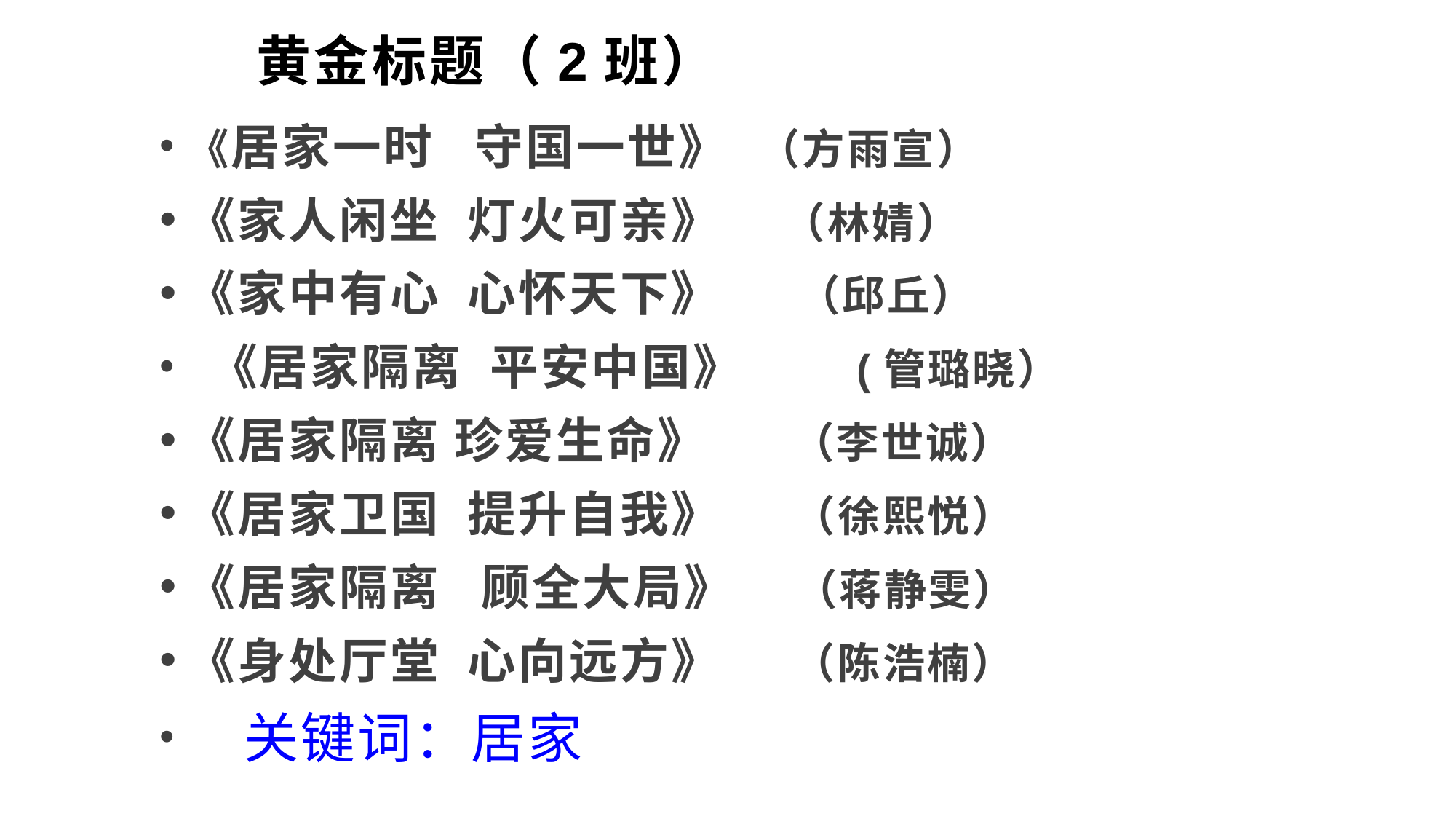

# 黄金标题（2班）
《居家一时   守国一世》   （方雨宣）
《家人闲坐  灯火可亲》     （林婧）
《家中有心  心怀天下》      （邱丘）
 《居家隔离  平安中国》        (管璐晓）
《居家隔离 珍爱生命》       （李世诚）
《居家卫国  提升自我》      （徐熙悦）
《居家隔离   顾全大局》     （蒋静雯）
《身处厅堂  心向远方》      （陈浩楠）
    关键词：居家